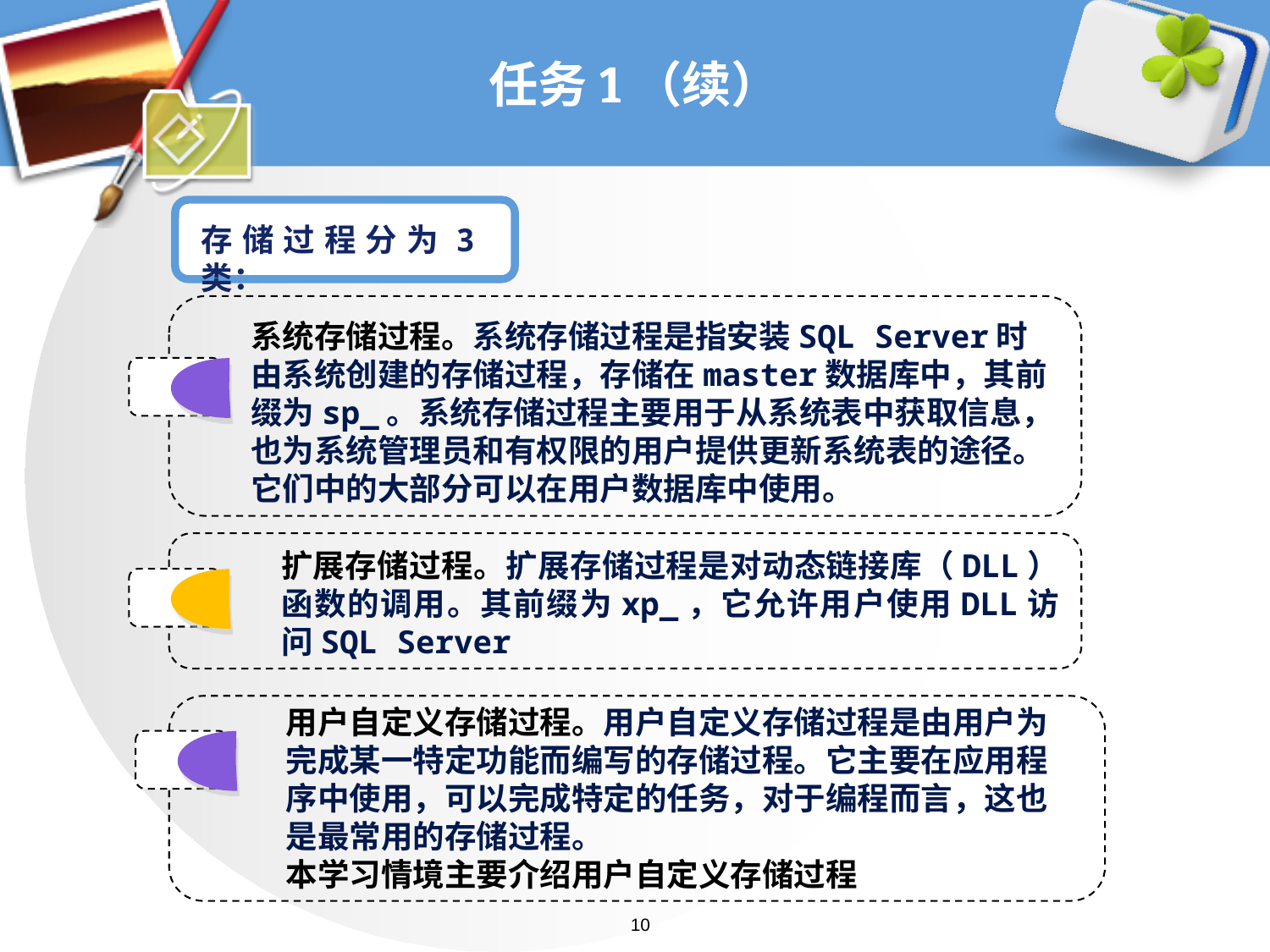

# 任务1（续）

存储过程分为3类：

系统存储过程。系统存储过程是指安装SQL Server时由系统创建的存储过程，存储在master数据库中，其前缀为sp_。系统存储过程主要用于从系统表中获取信息，也为系统管理员和有权限的用户提供更新系统表的途径。它们中的大部分可以在用户数据库中使用。

扩展存储过程。扩展存储过程是对动态链接库（DLL）函数的调用。其前缀为xp_，它允许用户使用DLL访问SQL Server

用户自定义存储过程。用户自定义存储过程是由用户为完成某一特定功能而编写的存储过程。它主要在应用程序中使用，可以完成特定的任务，对于编程而言，这也是最常用的存储过程。
本学习情境主要介绍用户自定义存储过程

10